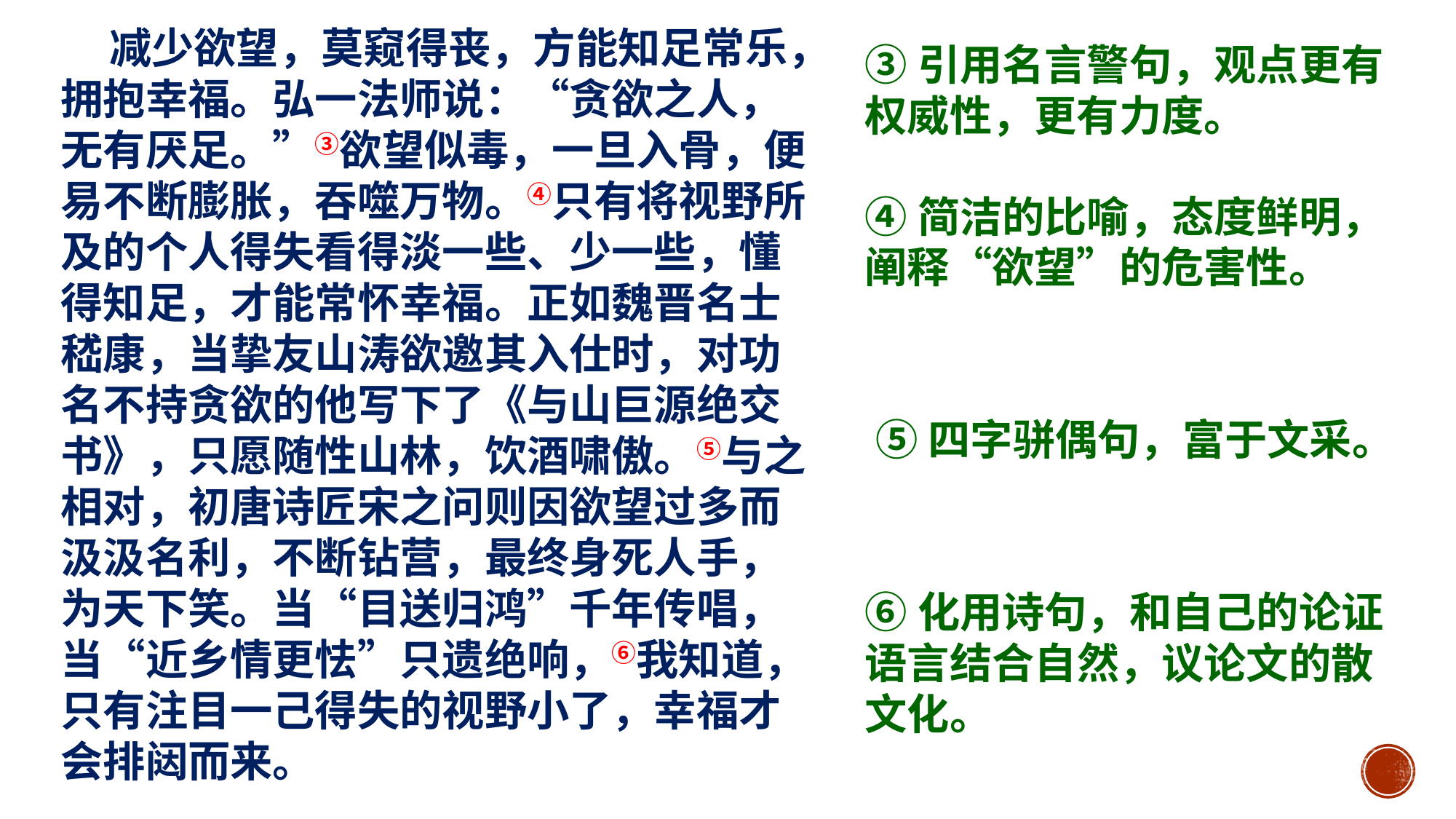

减少欲望，莫窥得丧，方能知足常乐，拥抱幸福。弘一法师说：“贪欲之人，无有厌足。”③欲望似毒，一旦入骨，便易不断膨胀，吞噬万物。④只有将视野所及的个人得失看得淡一些、少一些，懂得知足，才能常怀幸福。正如魏晋名士嵇康，当挚友山涛欲邀其入仕时，对功名不持贪欲的他写下了《与山巨源绝交书》，只愿随性山林，饮酒啸傲。⑤与之相对，初唐诗匠宋之问则因欲望过多而汲汲名利，不断钻营，最终身死人手，为天下笑。当“目送归鸿”千年传唱，当“近乡情更怯”只遗绝响，⑥我知道，只有注目一己得失的视野小了，幸福才会排闼而来。
③引用名言警句，观点更有权威性，更有力度。
④简洁的比喻，态度鲜明，阐释“欲望”的危害性。
⑤四字骈偶句，富于文采。
⑥化用诗句，和自己的论证语言结合自然，议论文的散文化。